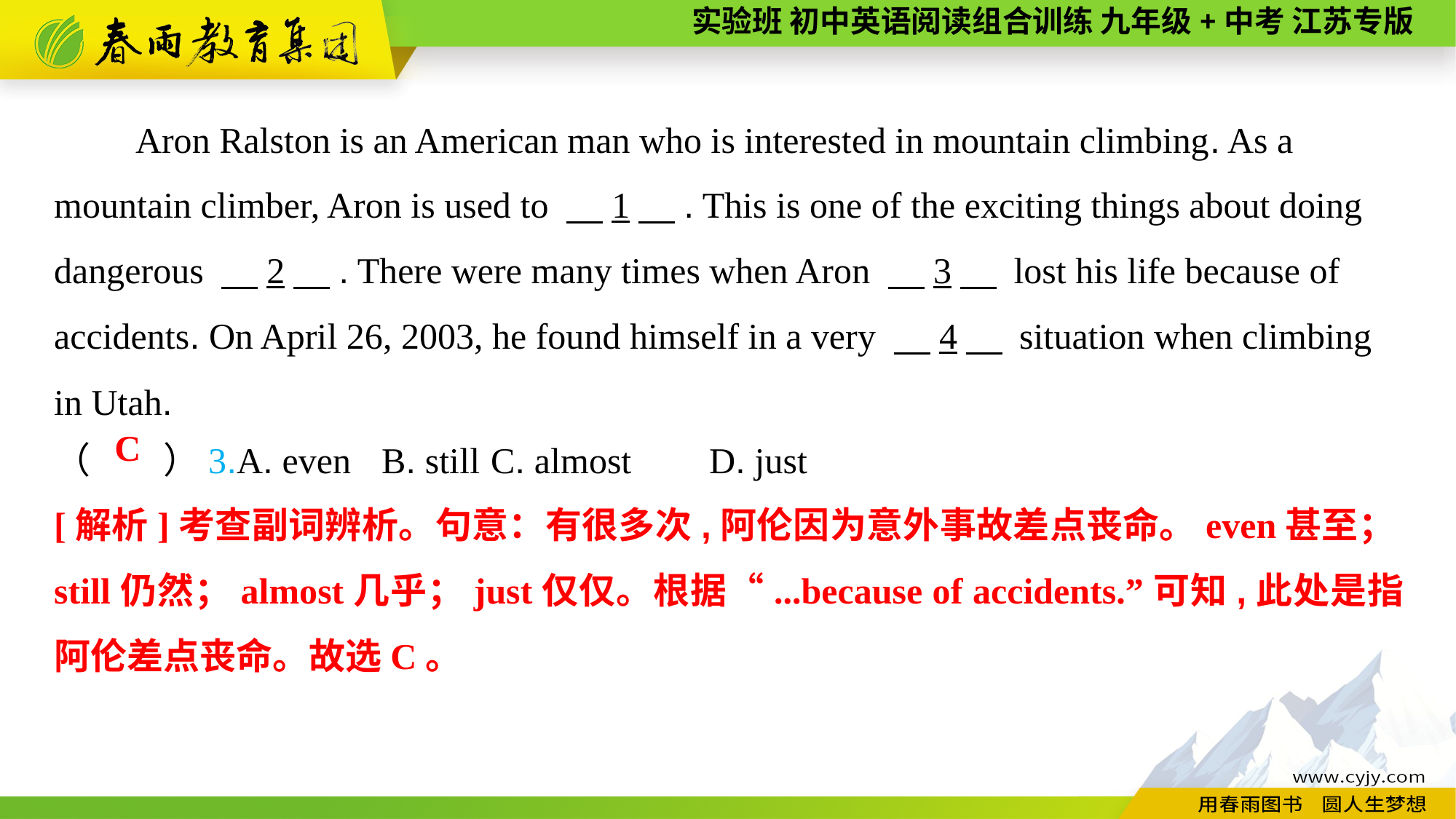

Aron Ralston is an American man who is interested in mountain climbing. As a mountain climber, Aron is used to 　1　. This is one of the exciting things about doing dangerous 　2　. There were many times when Aron 　3　 lost his life because of accidents. On April 26, 2003, he found himself in a very 　4　 situation when climbing
in Utah.
（　　）3.A. even	B. still	C. almost	D. just
C
[解析]考查副词辨析。句意：有很多次,阿伦因为意外事故差点丧命。even甚至；still仍然；almost几乎；just仅仅。根据“...because of accidents.”可知,此处是指阿伦差点丧命。故选C。